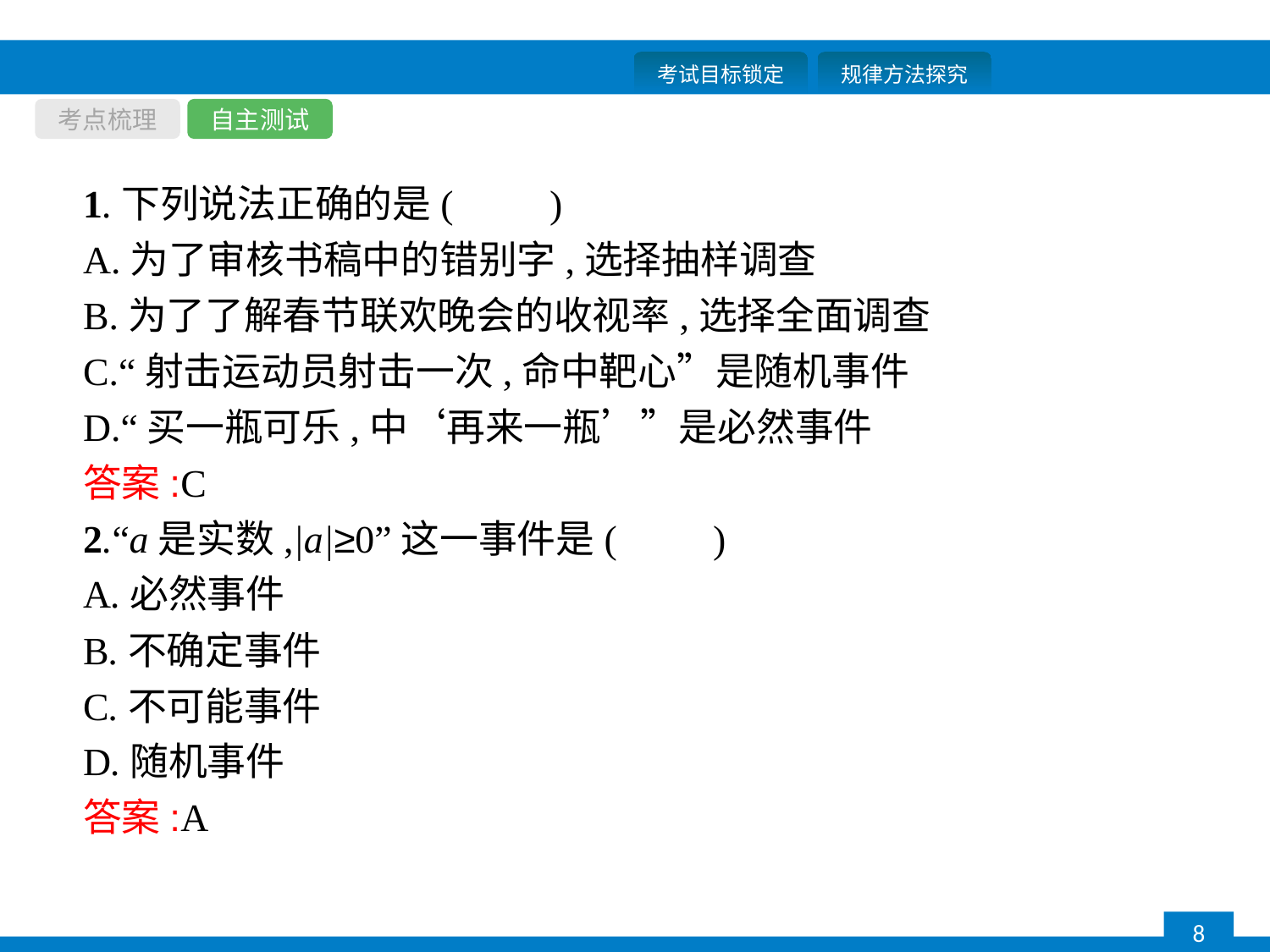

考点梳理
自主测试
1.下列说法正确的是(　　)
A.为了审核书稿中的错别字,选择抽样调查
B.为了了解春节联欢晚会的收视率,选择全面调查
C.“射击运动员射击一次,命中靶心”是随机事件
D.“买一瓶可乐,中‘再来一瓶’”是必然事件
答案:C
2.“a是实数,|a|≥0”这一事件是(　　)
A.必然事件
B.不确定事件
C.不可能事件
D.随机事件
答案:A